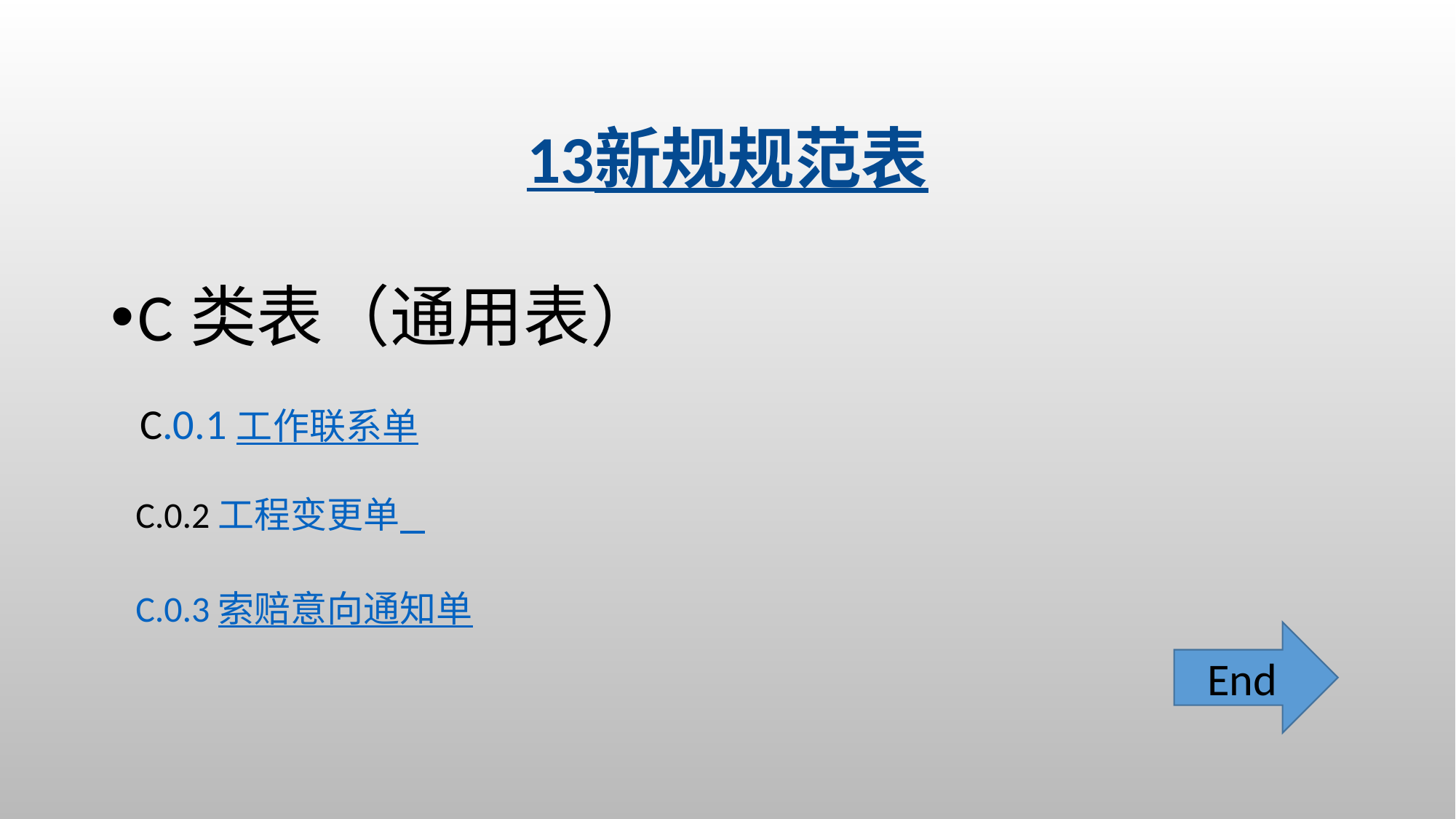

13新规规范表
C类表（通用表）
   C.0.1 工作联系单
   C.0.2 工程变更单
   C.0.3 索赔意向通知单

End